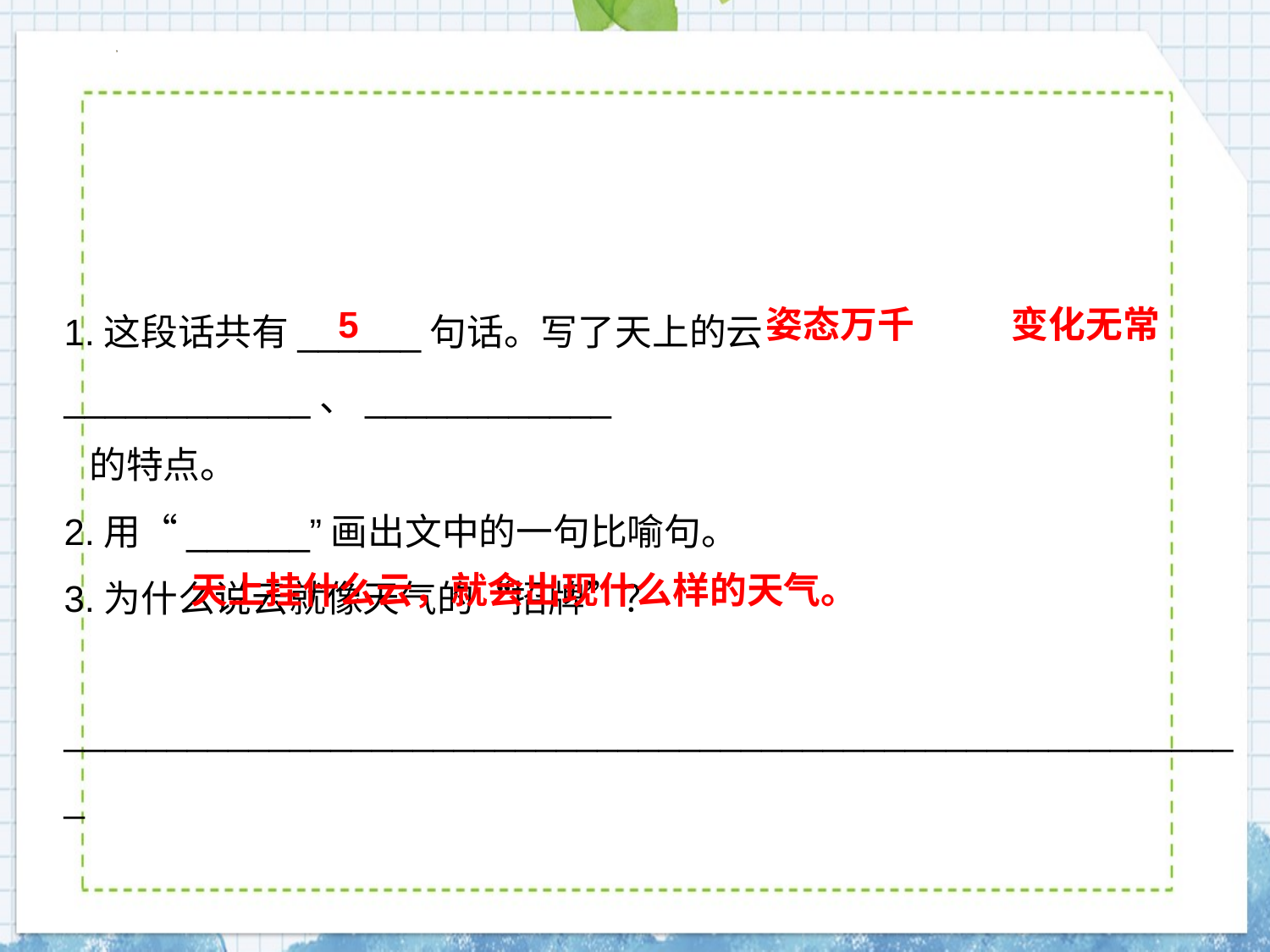

1.这段话共有______句话。写了天上的云____________、____________
  的特点。
2.用“______”画出文中的一句比喻句。
3.为什么说云就像天气的“招牌”？
  __________________________________________________________
5
变化无常
姿态万千
天上挂什么云，就会出现什么样的天气。